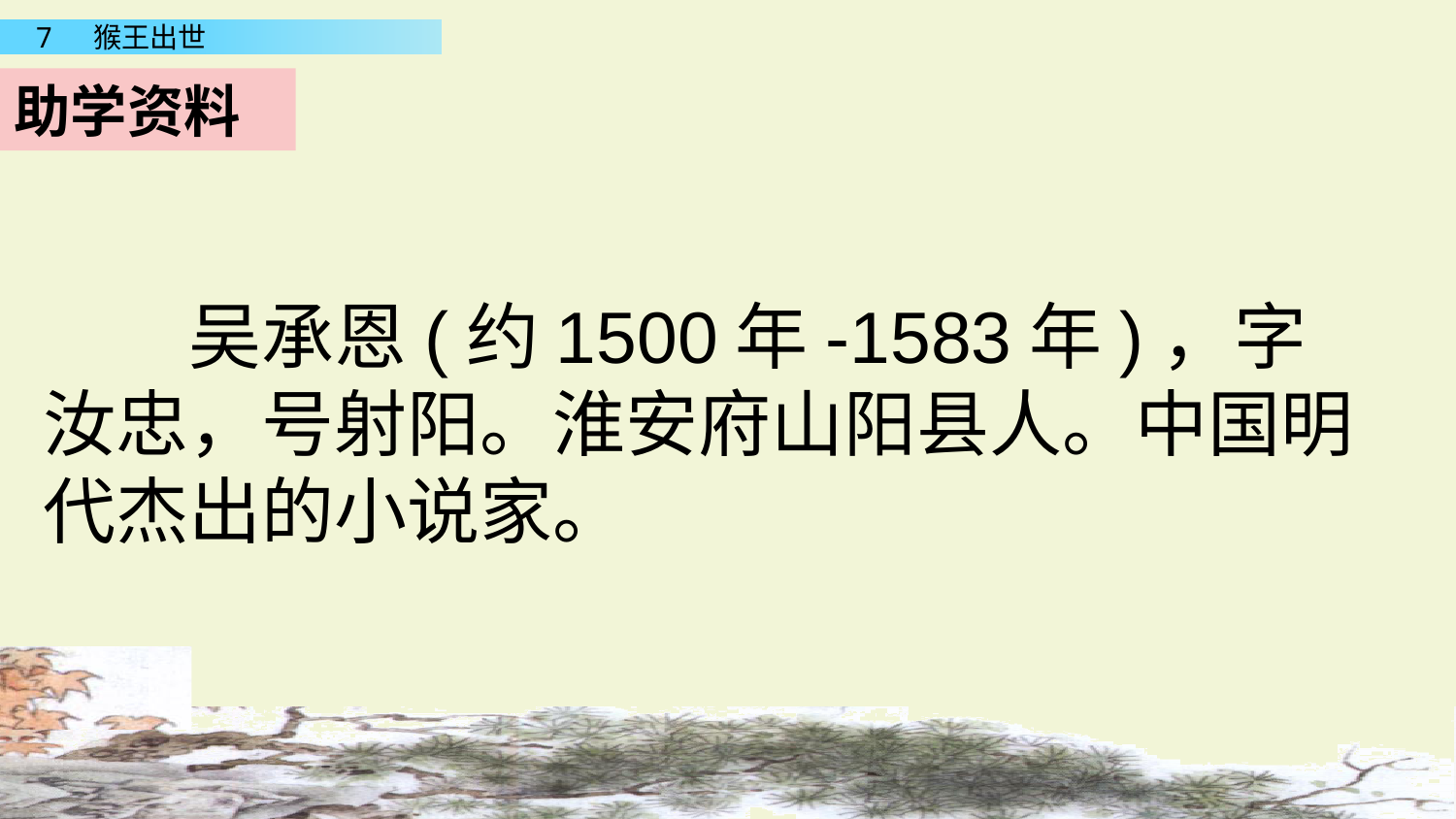

助学资料
　　吴承恩(约1500年-1583年)，字汝忠，号射阳。淮安府山阳县人。中国明代杰出的小说家。